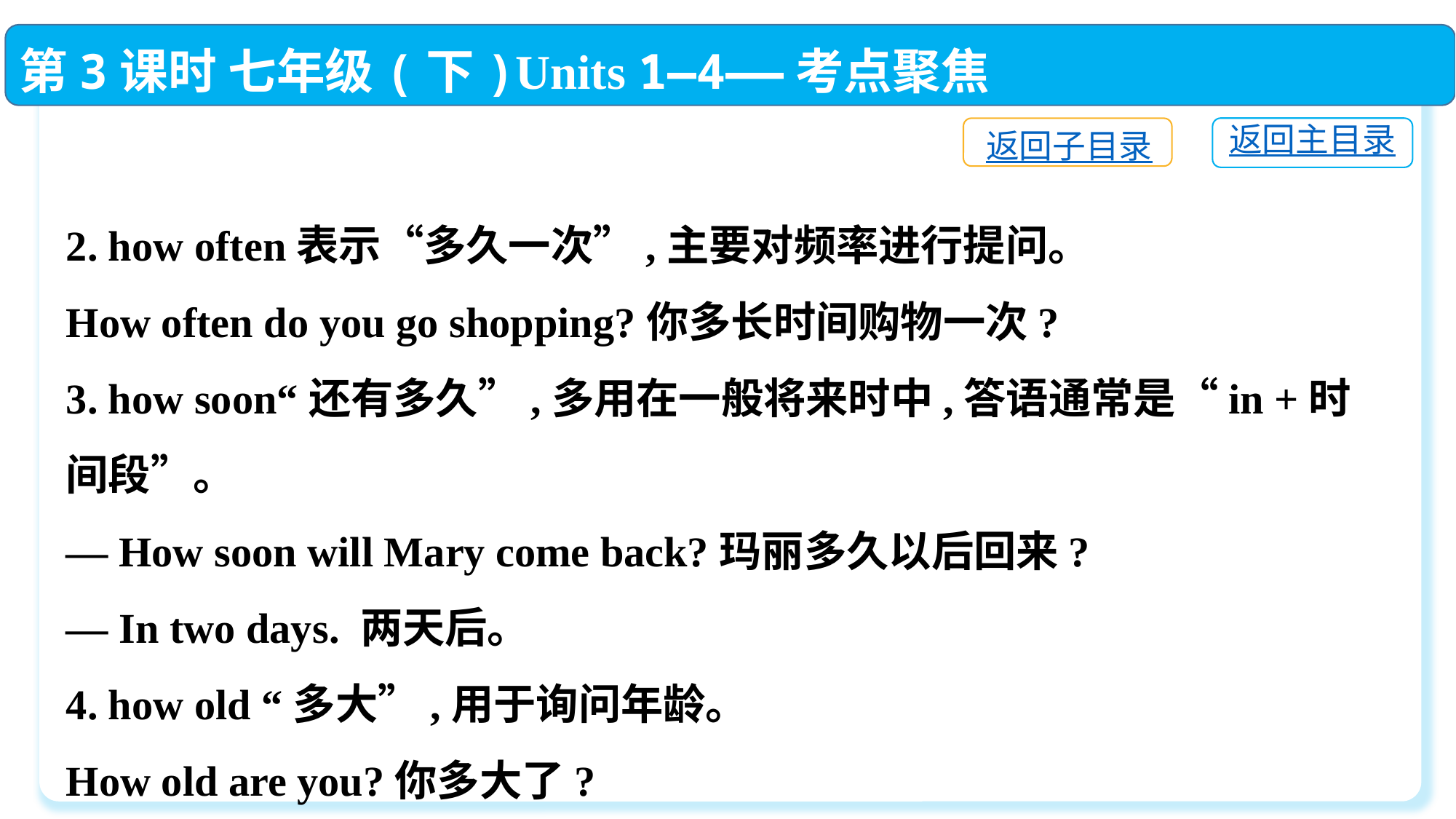

第3课时 七年级(下)Units 1—4——考点聚焦

返回主目录

返回子目录
2. how often表示“多久一次”,主要对频率进行提问。
How often do you go shopping?你多长时间购物一次?
3. how soon“还有多久”,多用在一般将来时中,答语通常是“in +时间段”。
— How soon will Mary come back?玛丽多久以后回来?
— In two days. 两天后。
4. how old “多大”,用于询问年龄。
How old are you?你多大了?